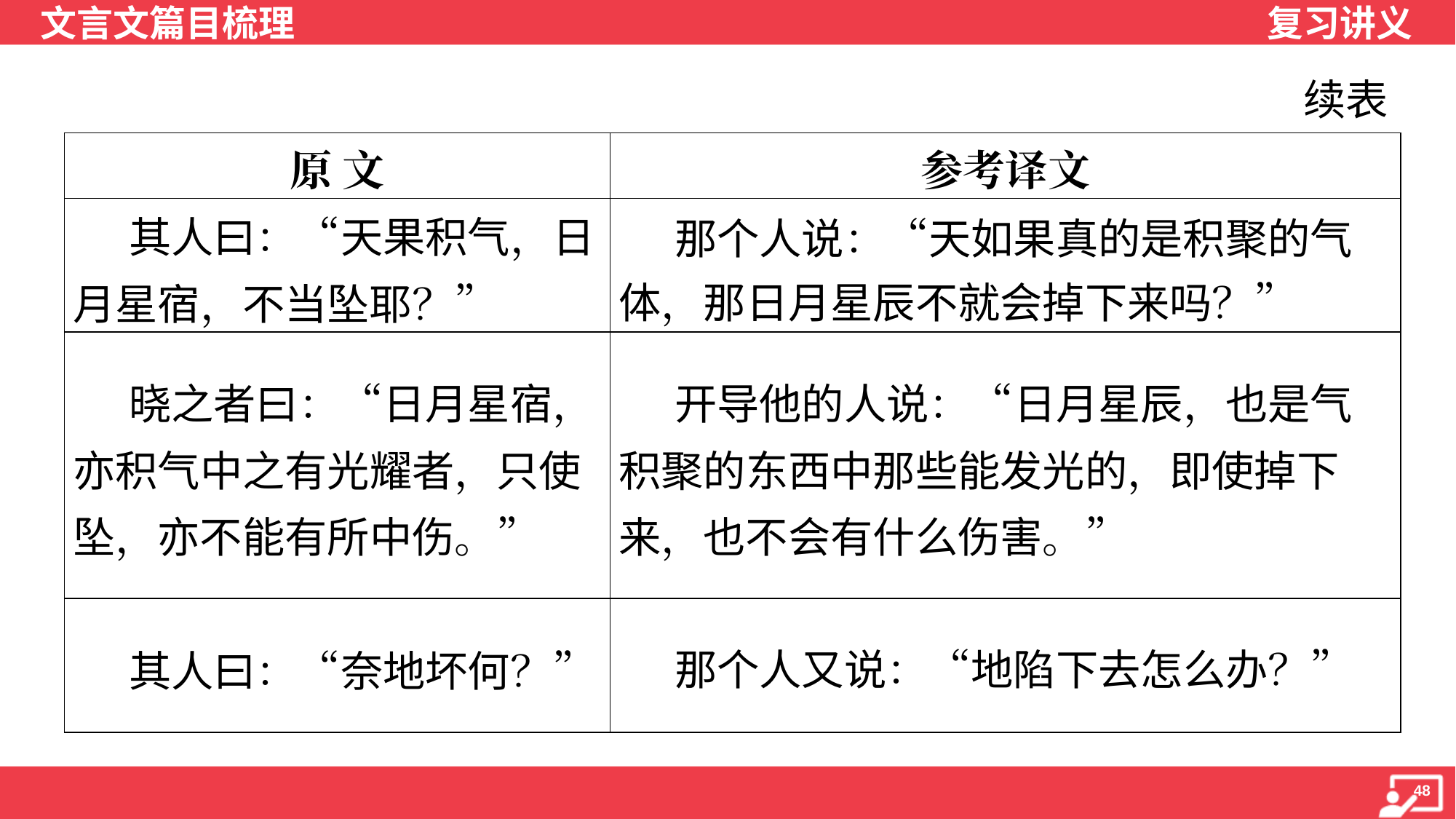

续表
| 原 文 | 参考译文 |
| --- | --- |
| 其人曰：“天果积气，日月星宿，不当坠耶？” | 那个人说：“天如果真的是积聚的气 体，那日月星辰不就会掉下来吗？” |
| 晓之者曰：“日月星宿，亦积气中之有光耀者，只使坠，亦不能有所中伤。” | 开导他的人说：“日月星辰，也是气积聚的东西中那些能发光的，即使掉下来，也不会有什么伤害。” |
| 其人曰：“奈地坏何？” | 那个人又说：“地陷下去怎么办？” |